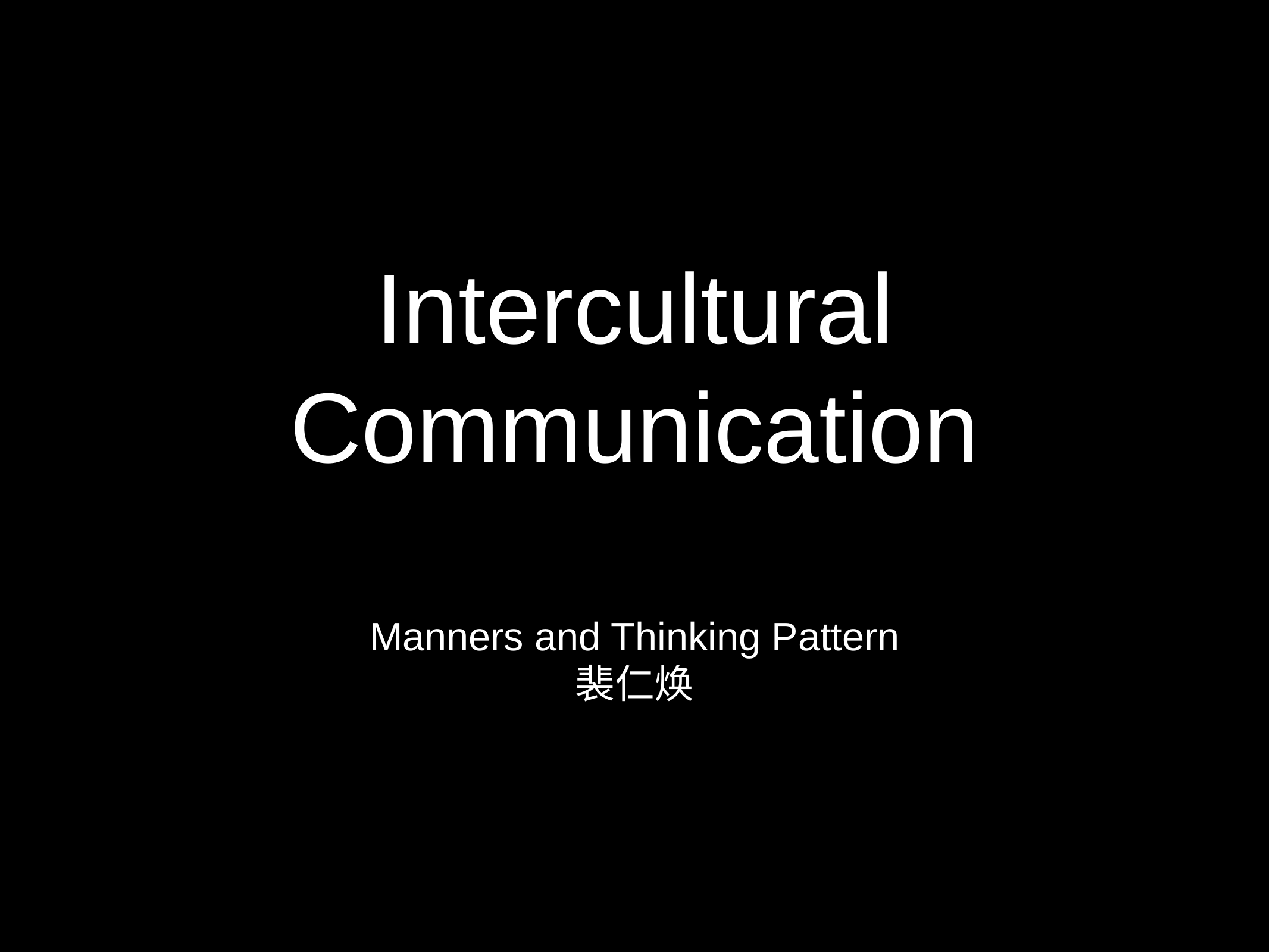

# Intercultural Communication
Manners and Thinking Pattern
裴仁焕